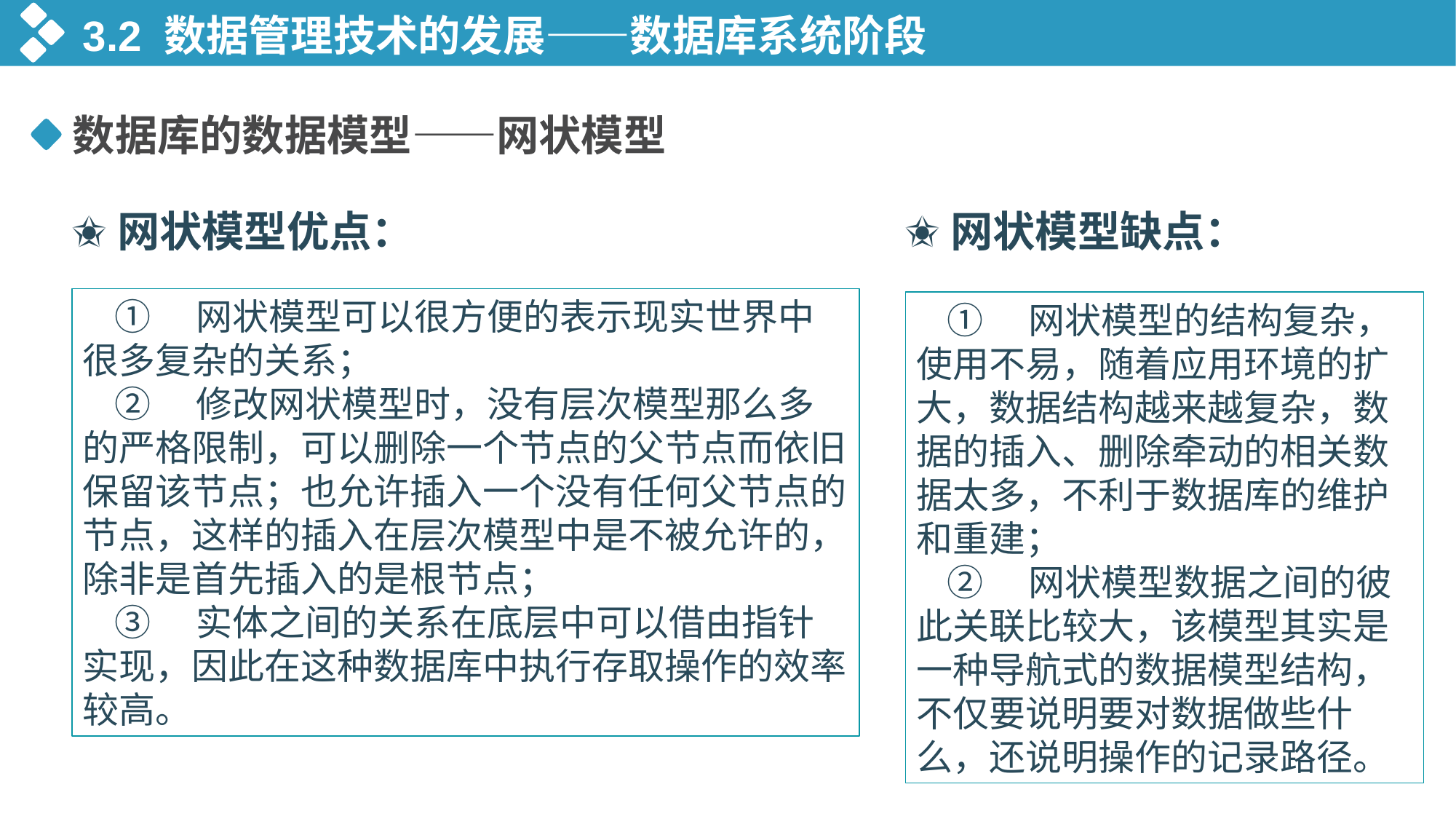

3.2 数据管理技术的发展——数据库系统阶段

数据库的数据模型——网状模型

✬网状模型优点：
✬网状模型缺点：
①　网状模型可以很方便的表示现实世界中很多复杂的关系；
②　修改网状模型时，没有层次模型那么多的严格限制，可以删除一个节点的父节点而依旧保留该节点；也允许插入一个没有任何父节点的节点，这样的插入在层次模型中是不被允许的，除非是首先插入的是根节点；
③　实体之间的关系在底层中可以借由指针实现，因此在这种数据库中执行存取操作的效率较高。
①　网状模型的结构复杂，使用不易，随着应用环境的扩大，数据结构越来越复杂，数据的插入、删除牵动的相关数据太多，不利于数据库的维护和重建；
②　网状模型数据之间的彼此关联比较大，该模型其实是一种导航式的数据模型结构，不仅要说明要对数据做些什么，还说明操作的记录路径。